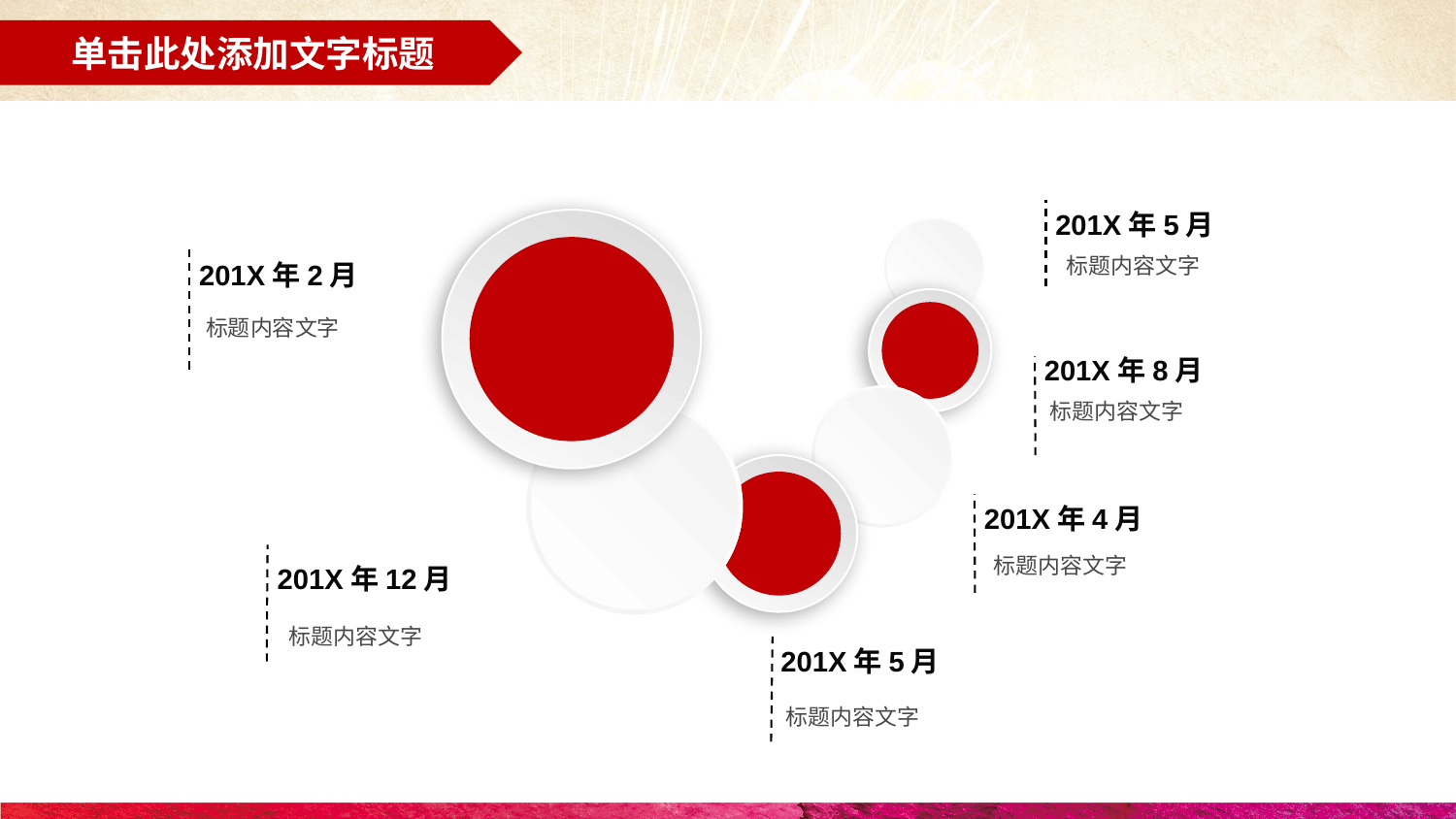

201X年5月

标题内容文字
201X年2月

标题内容文字
201X年8月

标题内容文字

201X年4月
标题内容文字
201X年12月
标题内容文字
201X年5月
标题内容文字